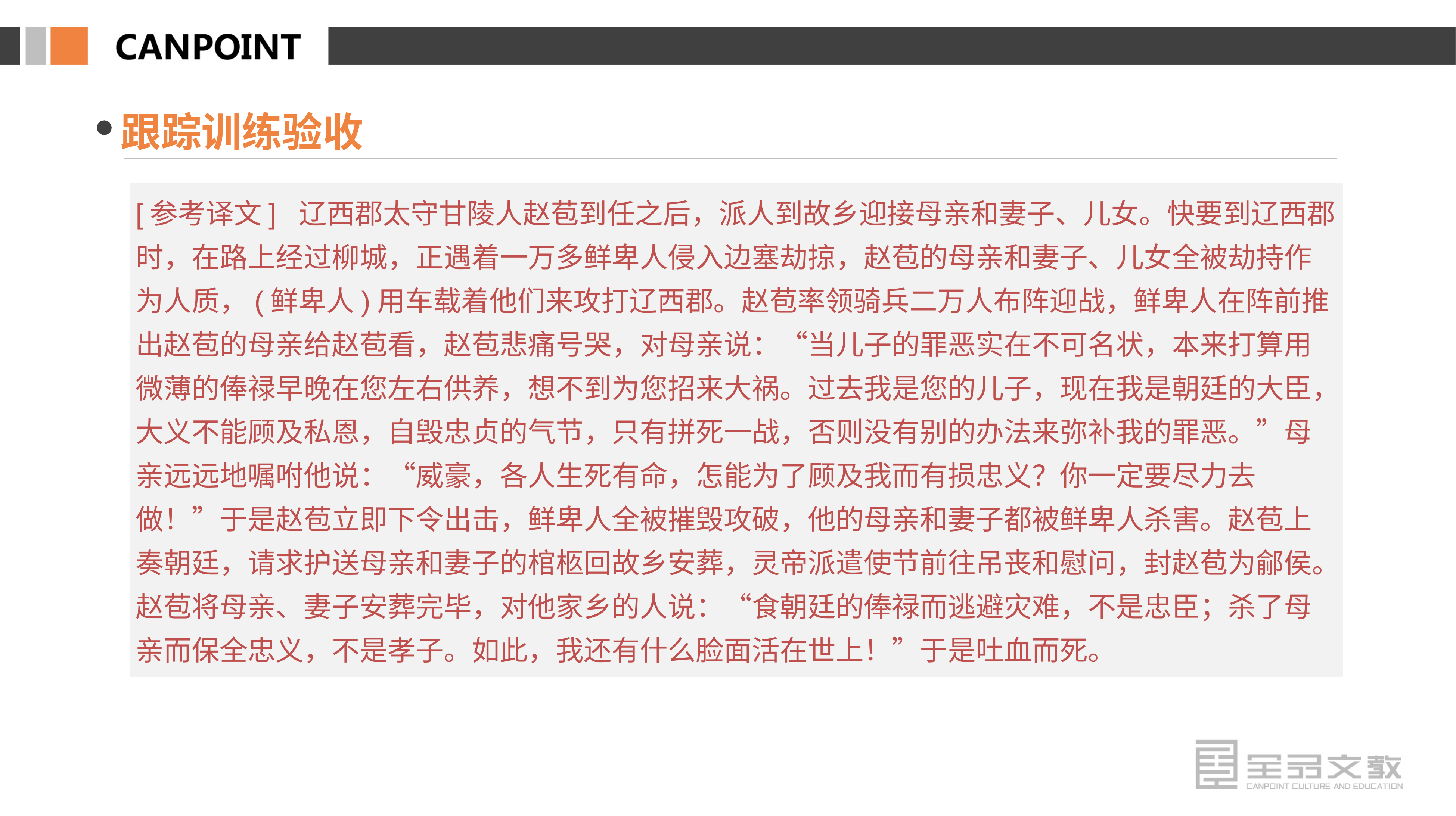

跟踪训练验收

[参考译文]  辽西郡太守甘陵人赵苞到任之后，派人到故乡迎接母亲和妻子、儿女。快要到辽西郡时，在路上经过柳城，正遇着一万多鲜卑人侵入边塞劫掠，赵苞的母亲和妻子、儿女全被劫持作为人质，(鲜卑人)用车载着他们来攻打辽西郡。赵苞率领骑兵二万人布阵迎战，鲜卑人在阵前推出赵苞的母亲给赵苞看，赵苞悲痛号哭，对母亲说：“当儿子的罪恶实在不可名状，本来打算用微薄的俸禄早晚在您左右供养，想不到为您招来大祸。过去我是您的儿子，现在我是朝廷的大臣，大义不能顾及私恩，自毁忠贞的气节，只有拼死一战，否则没有别的办法来弥补我的罪恶。”母亲远远地嘱咐他说：“威豪，各人生死有命，怎能为了顾及我而有损忠义？你一定要尽力去做！”于是赵苞立即下令出击，鲜卑人全被摧毁攻破，他的母亲和妻子都被鲜卑人杀害。赵苞上奏朝廷，请求护送母亲和妻子的棺柩回故乡安葬，灵帝派遣使节前往吊丧和慰问，封赵苞为鄃侯。赵苞将母亲、妻子安葬完毕，对他家乡的人说：“食朝廷的俸禄而逃避灾难，不是忠臣；杀了母亲而保全忠义，不是孝子。如此，我还有什么脸面活在世上！”于是吐血而死。